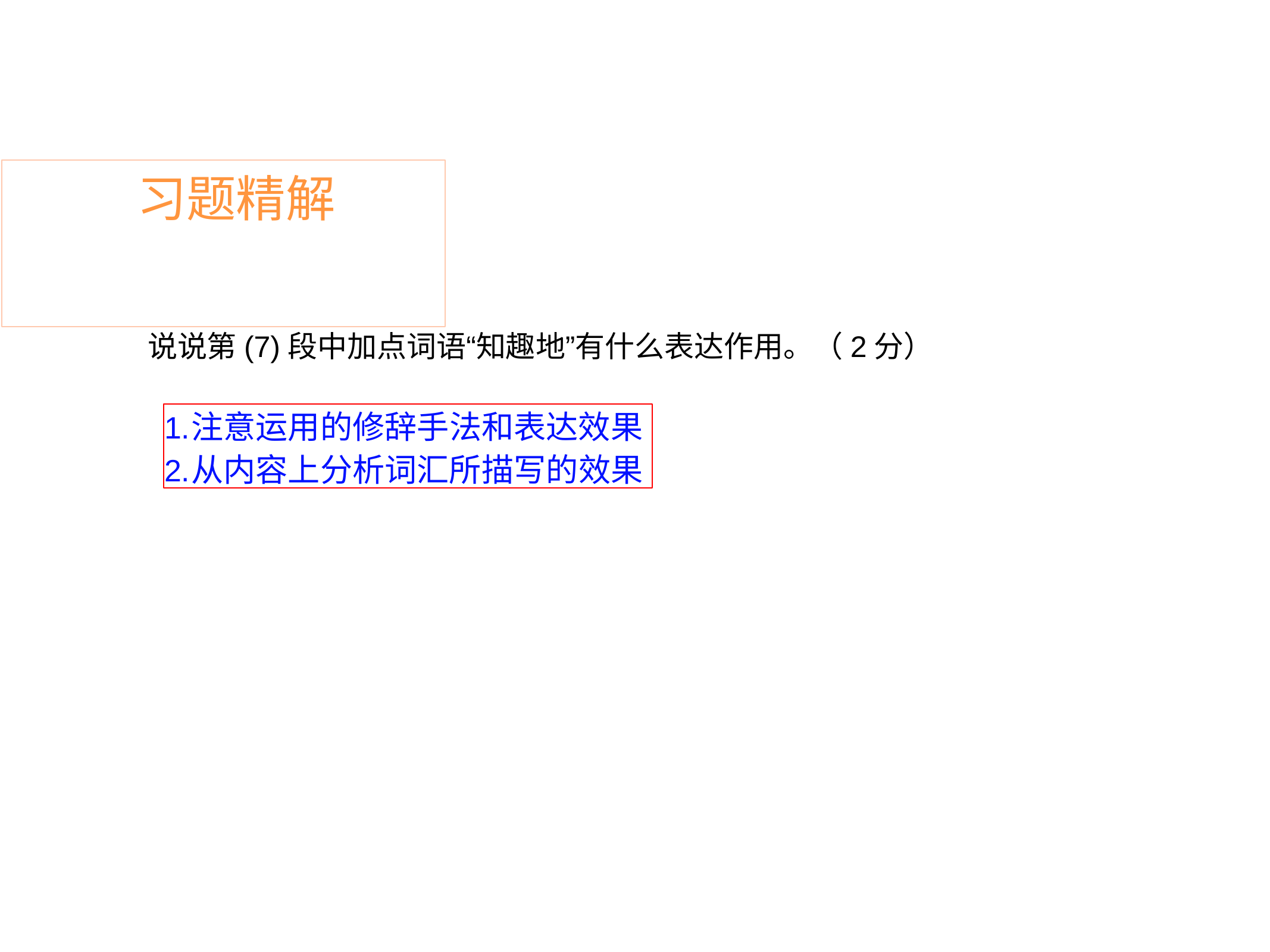

# 习题精解
说说第(7)段中加点词语“知趣地”有什么表达作用。（2分）
注意运用的修辞手法和表达效果
从内容上分析词汇所描写的效果